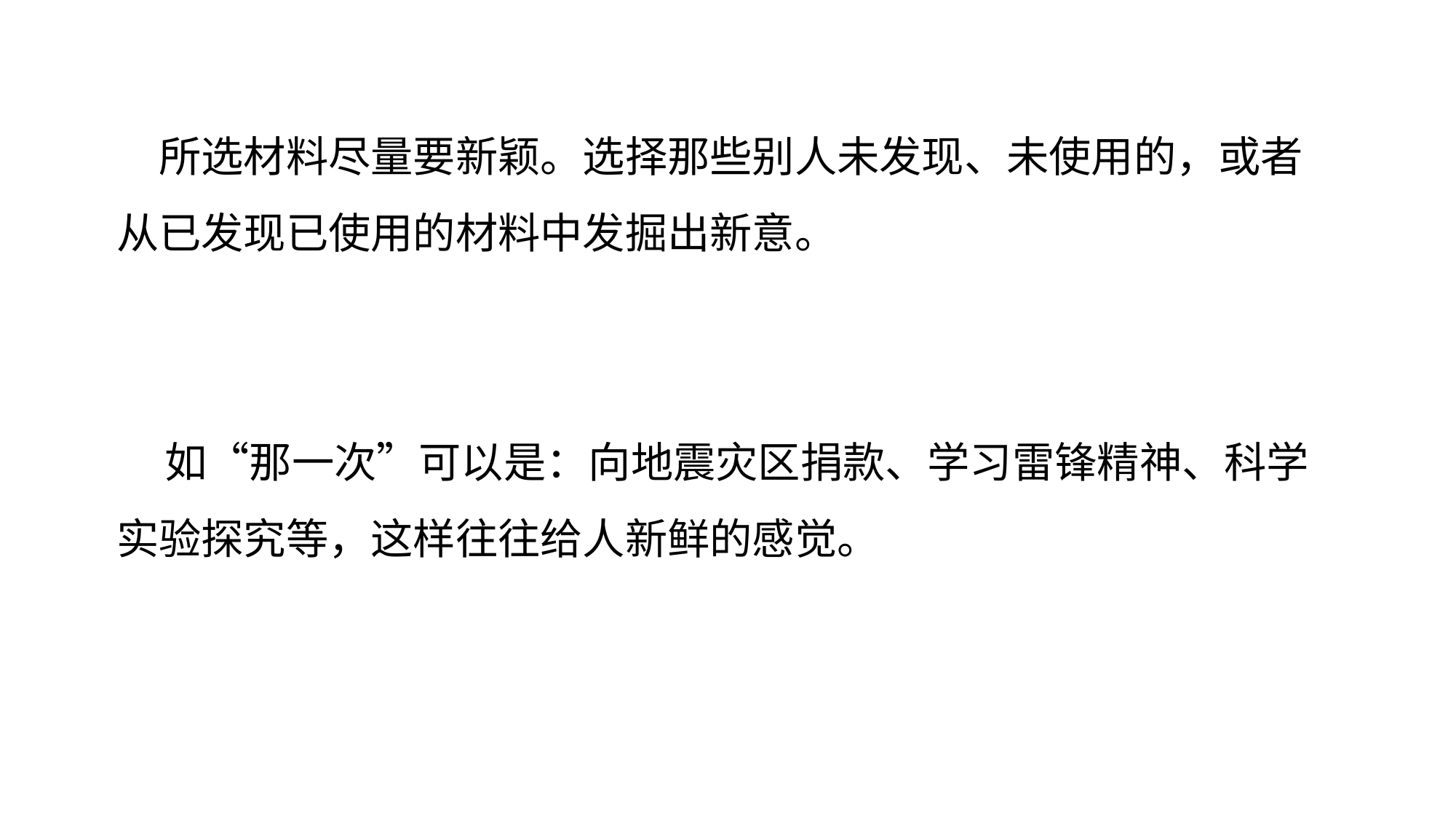

所选材料尽量要新颖。选择那些别人未发现、未使用的，或者从已发现已使用的材料中发掘出新意。

    如“那一次”可以是：向地震灾区捐款、学习雷锋精神、科学实验探究等，这样往往给人新鲜的感觉。